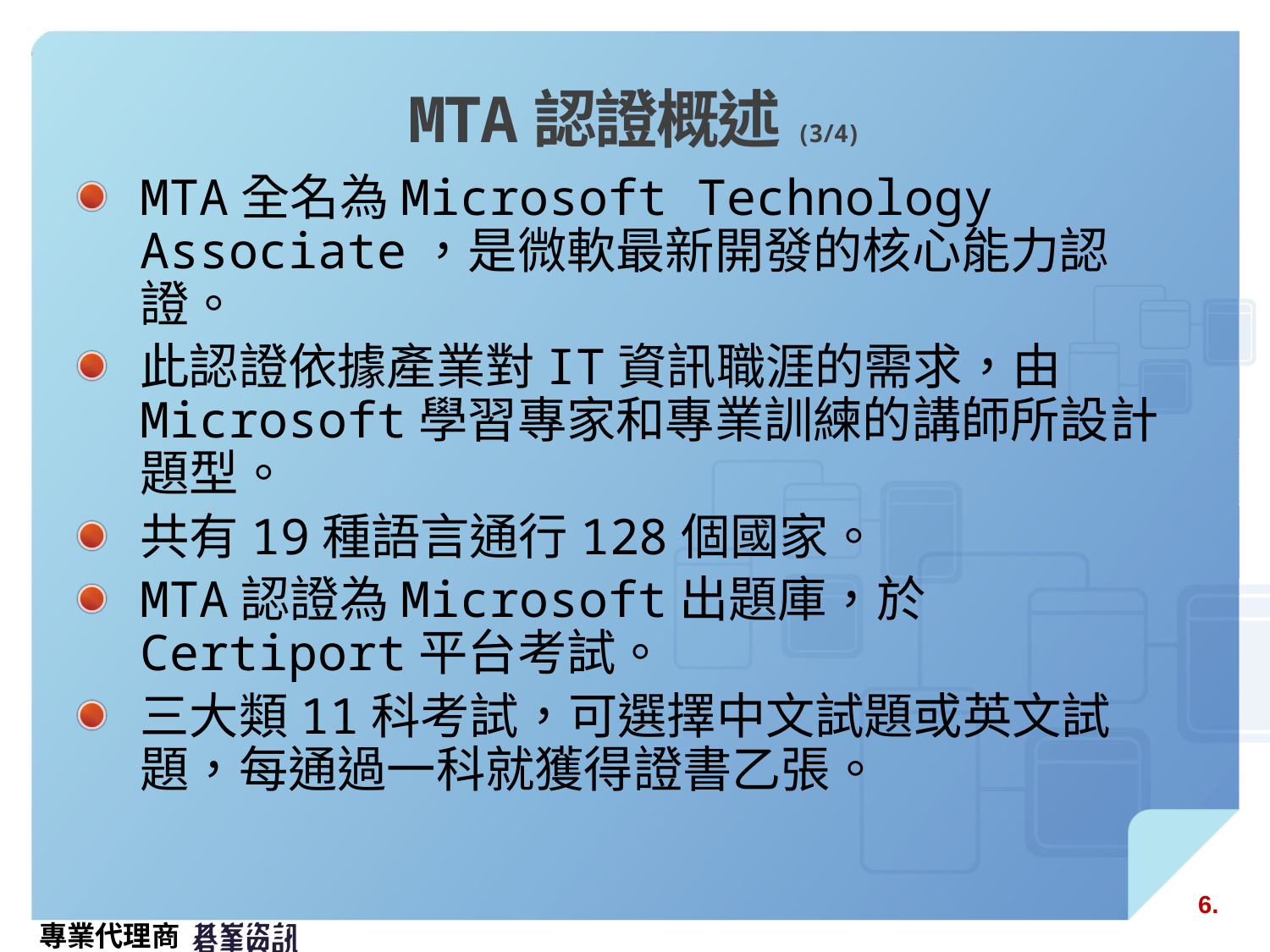

# MTA認證概述(3/4)
MTA全名為Microsoft Technology Associate，是微軟最新開發的核心能力認證。
此認證依據產業對IT資訊職涯的需求，由Microsoft學習專家和專業訓練的講師所設計題型。
共有19種語言通行128個國家。
MTA認證為Microsoft出題庫，於Certiport平台考試。
三大類11科考試，可選擇中文試題或英文試題，每通過一科就獲得證書乙張。

6.